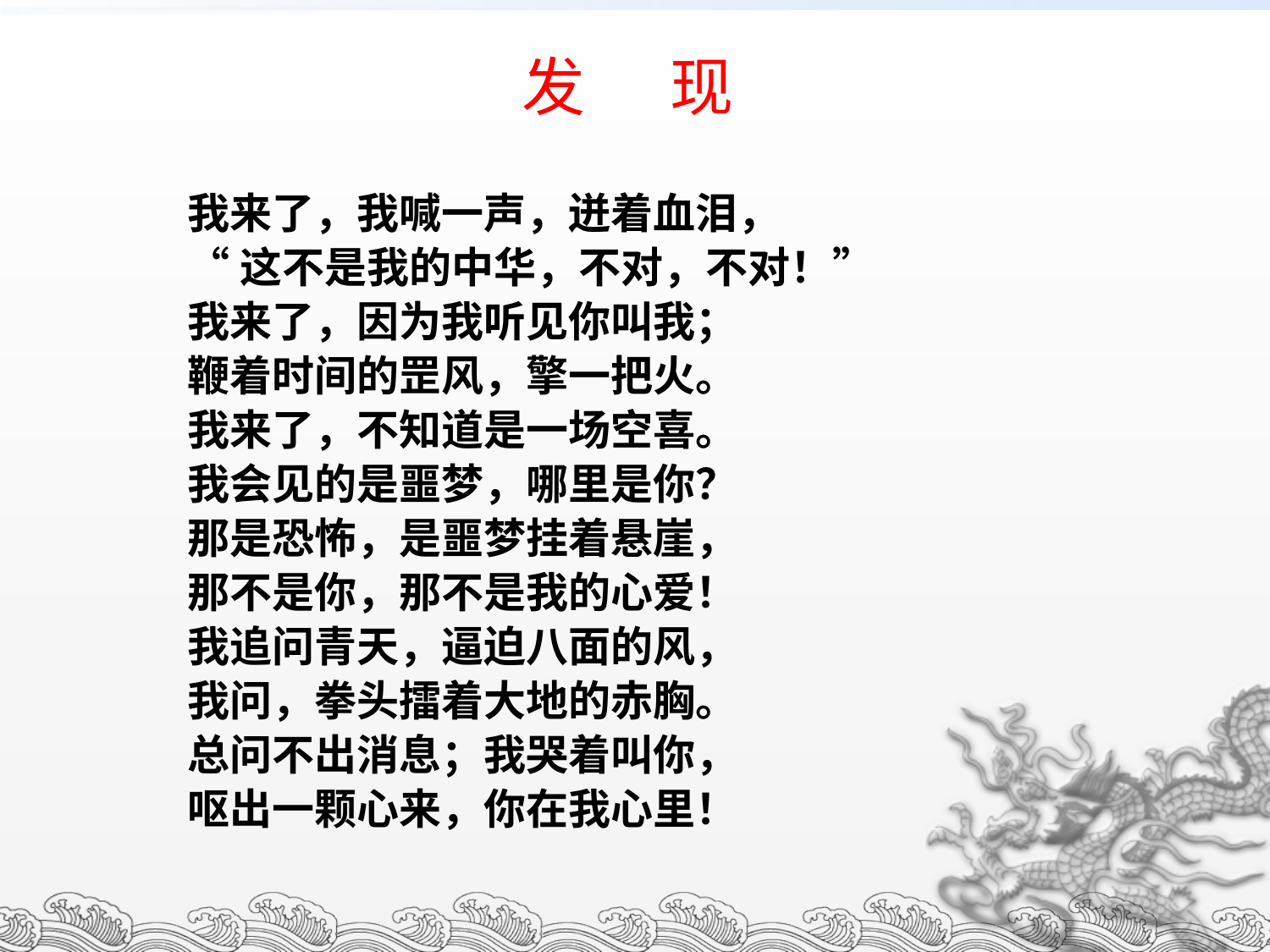

# 发      现
我来了，我喊一声，迸着血泪，
“这不是我的中华，不对，不对！”
我来了，因为我听见你叫我；
鞭着时间的罡风，擎一把火。
我来了，不知道是一场空喜。
我会见的是噩梦，哪里是你？
那是恐怖，是噩梦挂着悬崖，
那不是你，那不是我的心爱！
我追问青天，逼迫八面的风，
我问，拳头擂着大地的赤胸。
总问不出消息；我哭着叫你，
呕出一颗心来，你在我心里！